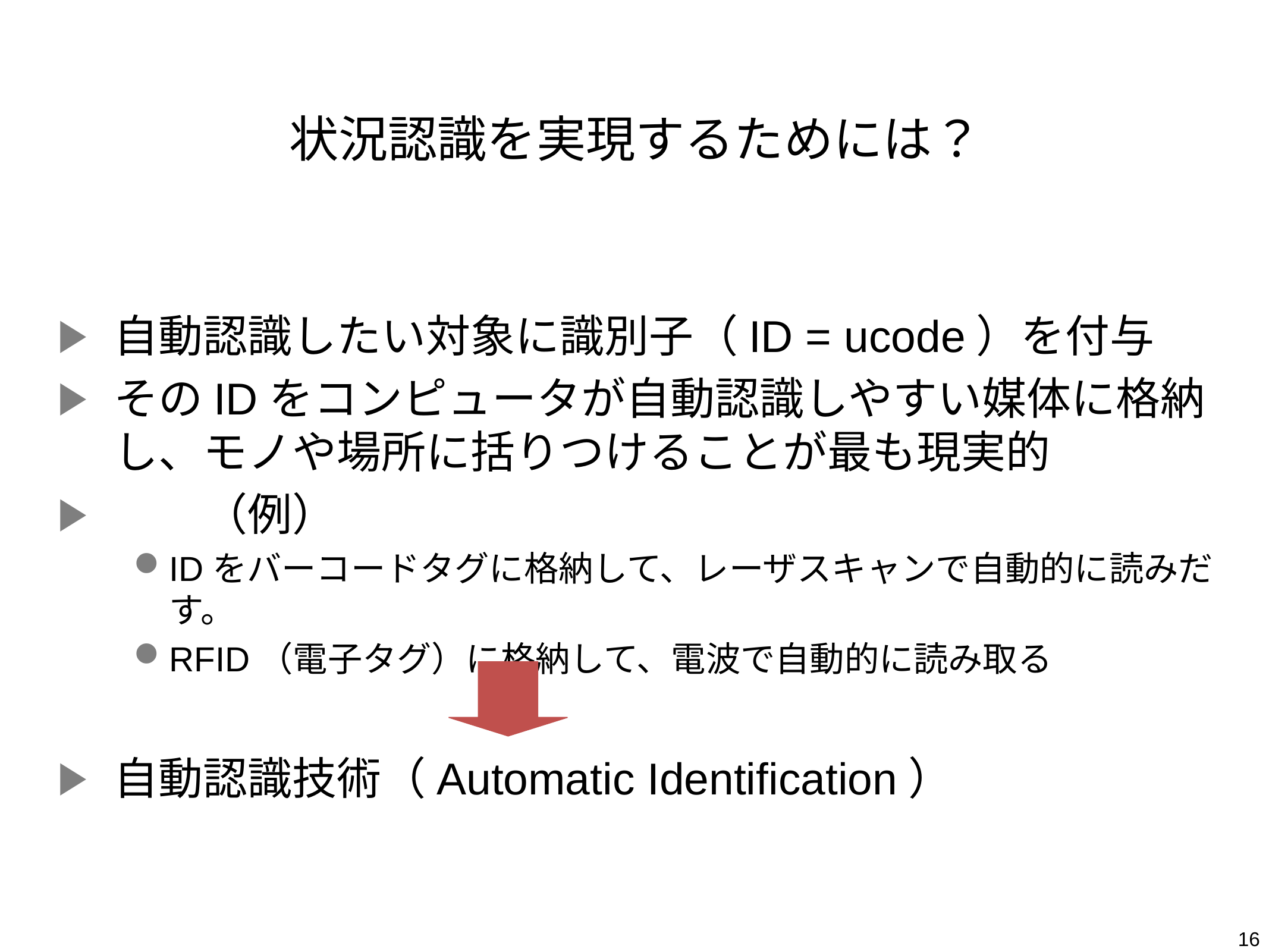

# 状況認識を実現するためには？
自動認識したい対象に識別子（ID = ucode）を付与
そのIDをコンピュータが自動認識しやすい媒体に格納し、モノや場所に括りつけることが最も現実的
	（例）
IDをバーコードタグに格納して、レーザスキャンで自動的に読みだす。
RFID（電子タグ）に格納して、電波で自動的に読み取る

自動認識技術（Automatic Identification）

16